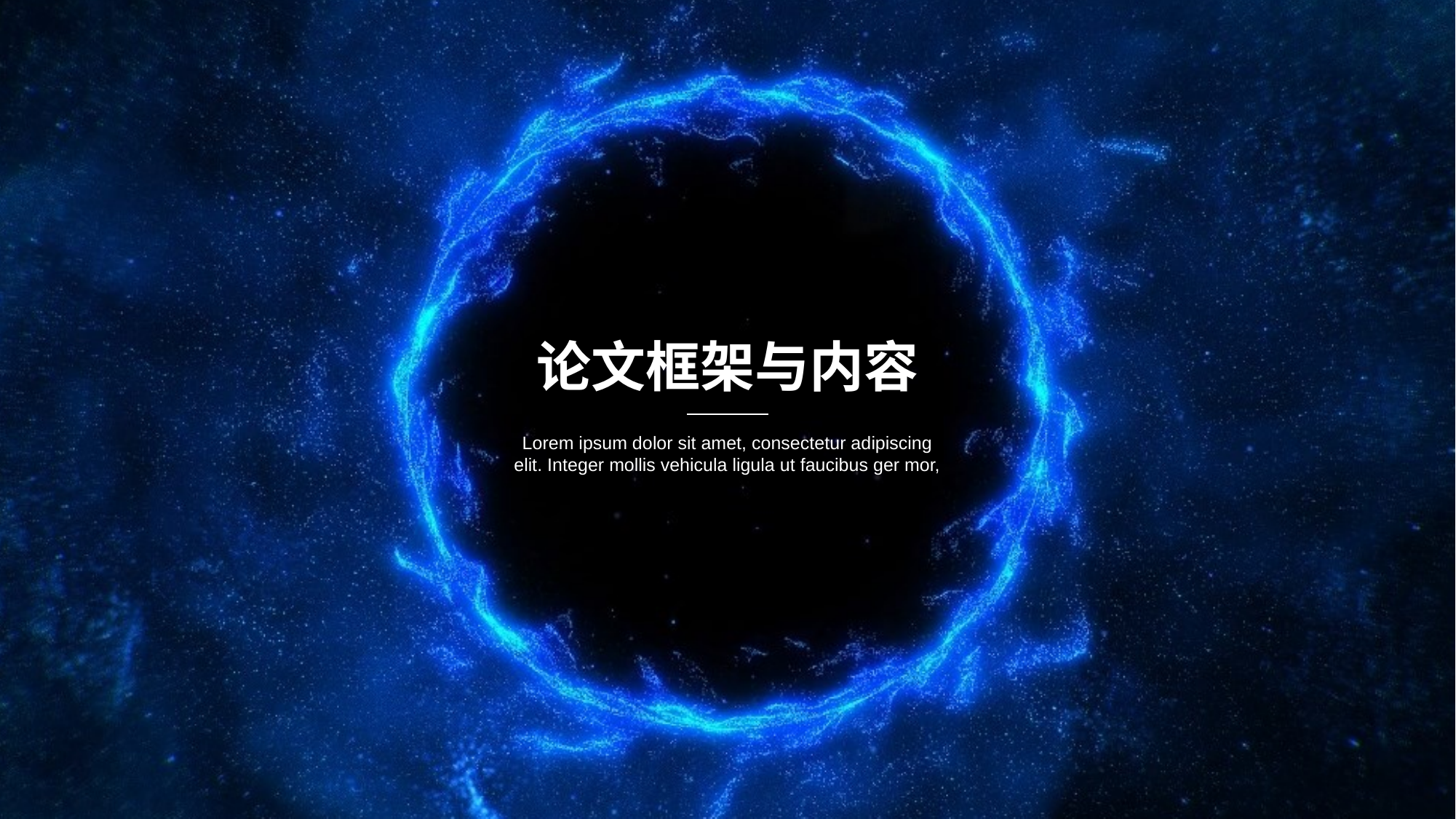

论文框架与内容
Lorem ipsum dolor sit amet, consectetur adipiscing elit. Integer mollis vehicula ligula ut faucibus ger mor,